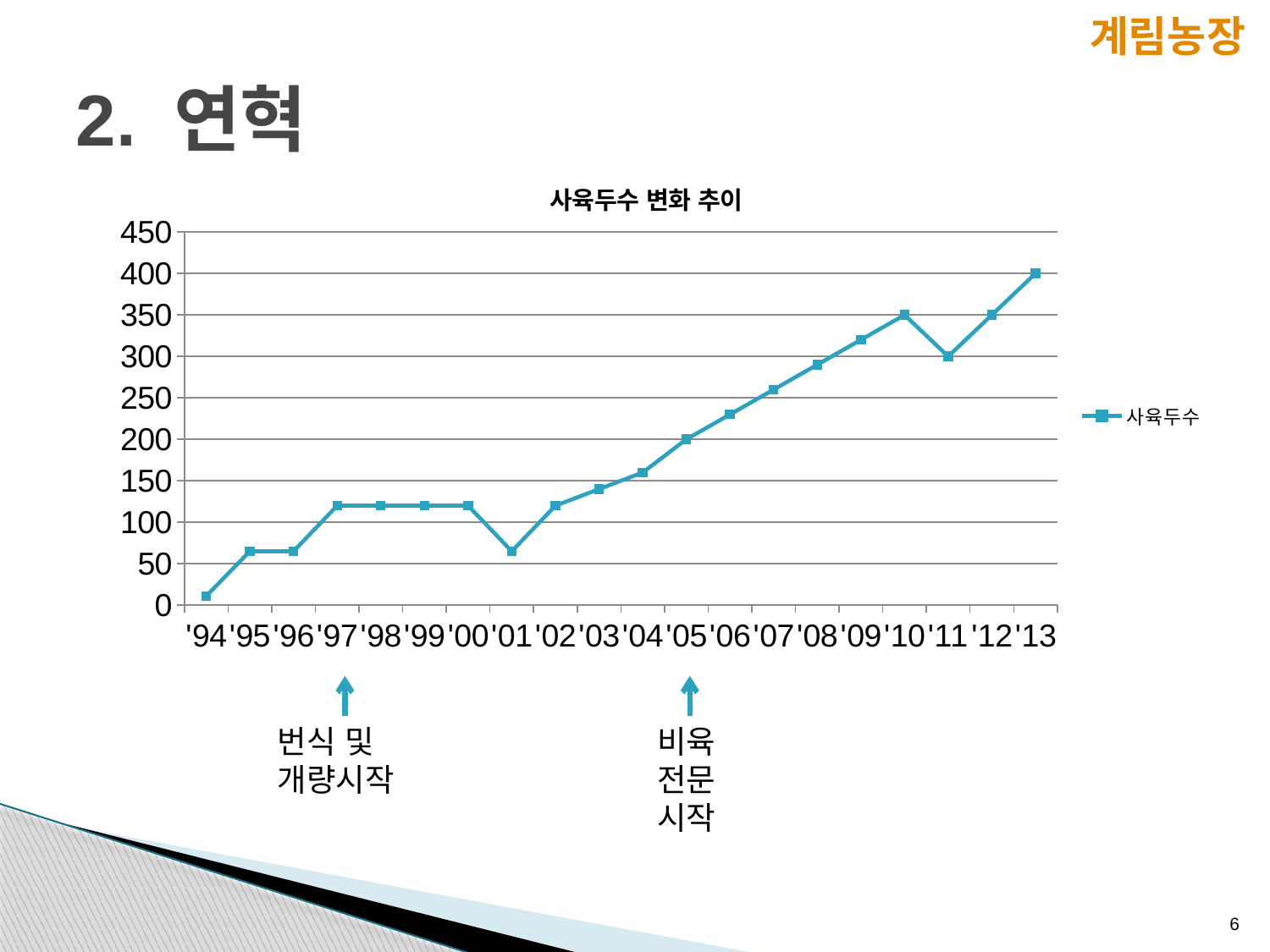

계림농장
# 2. 연혁

### Chart: 사육두수 변화 추이

| Category | 사육두수 |
|---|---|
| '94 | 11.0 |
| '95 | 65.0 |
| '96 | 65.0 |
| '97 | 120.0 |
| '98 | 120.0 |
| '99 | 120.0 |
| '00 | 120.0 |
| '01 | 65.0 |
| '02 | 120.0 |
| '03 | 140.0 |
| '04 | 160.0 |
| '05 | 200.0 |
| '06 | 230.0 |
| '07 | 260.0 |
| '08 | 290.0 |
| '09 | 320.0 |
| '10 | 350.0 |
| '11 | 300.0 |
| '12 | 350.0 |
| '13 | 400.0 |
번식 및
개량시작
비육
전문
시작

6